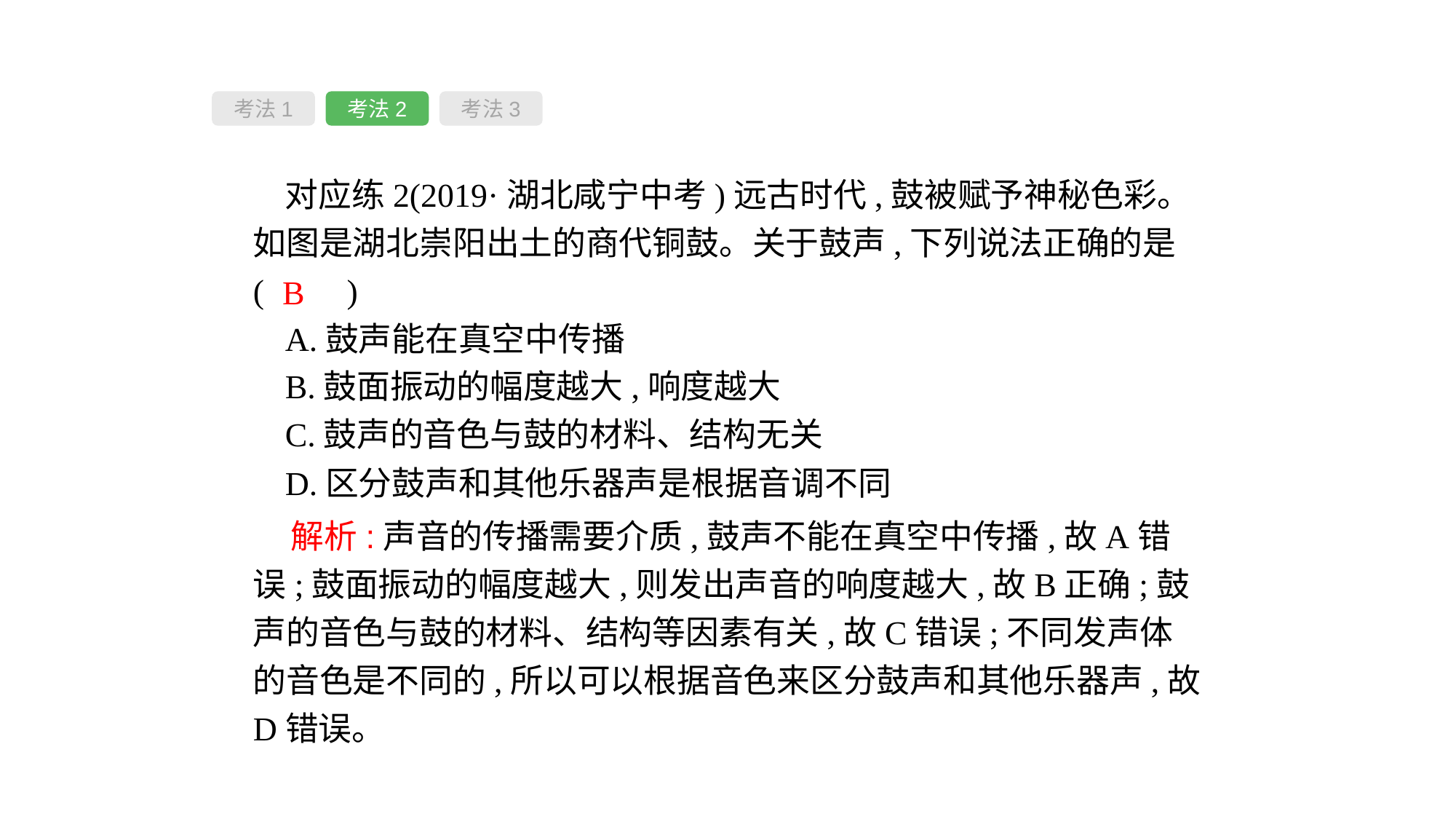

考法1
考法2
考法3
对应练2(2019·湖北咸宁中考)远古时代,鼓被赋予神秘色彩。如图是湖北崇阳出土的商代铜鼓。关于鼓声,下列说法正确的是(　　)
A.鼓声能在真空中传播
B.鼓面振动的幅度越大,响度越大
C.鼓声的音色与鼓的材料、结构无关
D.区分鼓声和其他乐器声是根据音调不同
B
    解析:声音的传播需要介质,鼓声不能在真空中传播,故A错误;鼓面振动的幅度越大,则发出声音的响度越大,故B正确;鼓声的音色与鼓的材料、结构等因素有关,故C错误;不同发声体的音色是不同的,所以可以根据音色来区分鼓声和其他乐器声,故D错误。